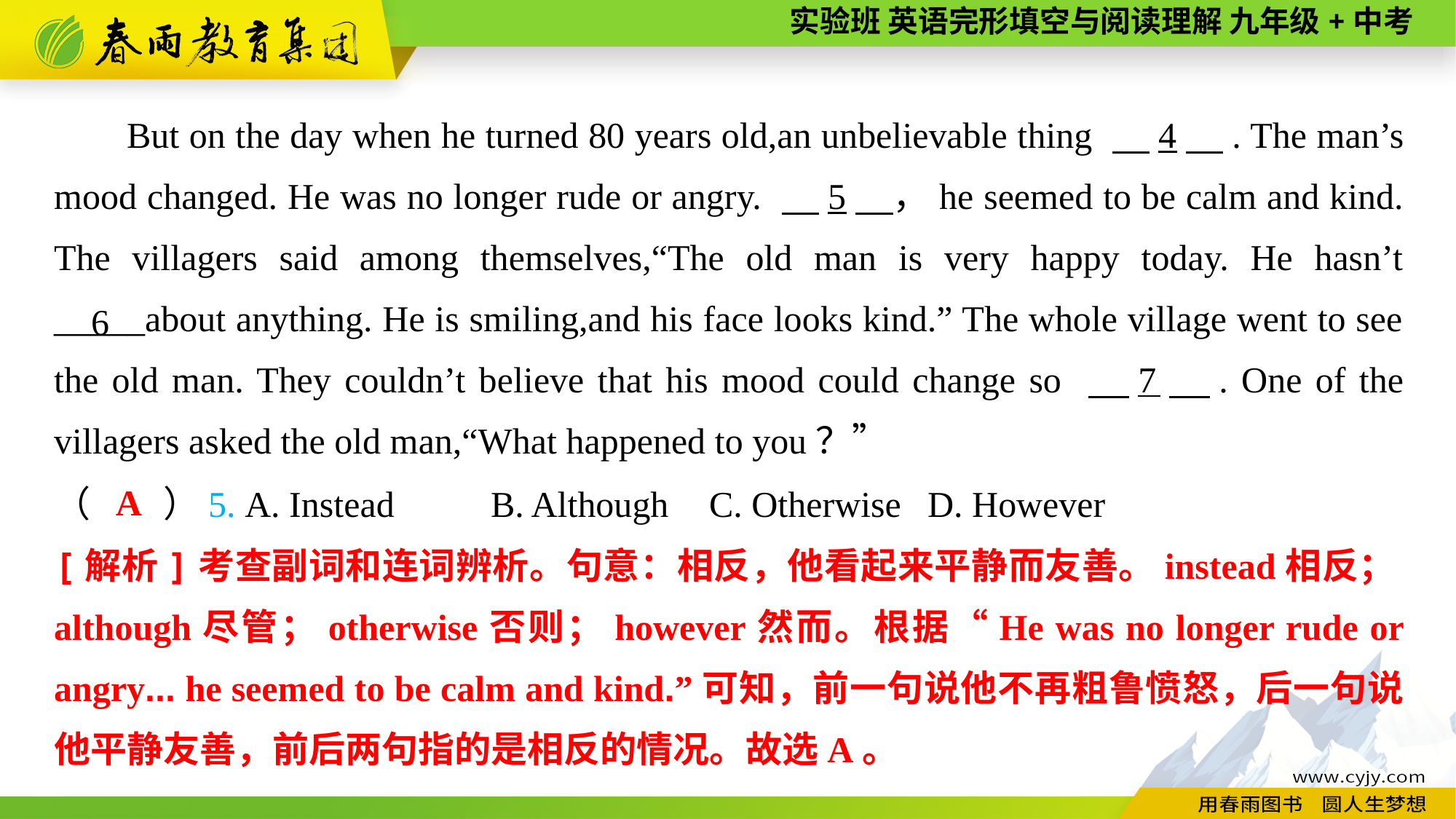

But on the day when he turned 80 years old,an unbelievable thing 　4　. The man’s mood changed. He was no longer rude or angry. 　5　，he seemed to be calm and kind. The villagers said among themselves,“The old man is very happy today. He hasn’t _____about anything. He is smiling,and his face looks kind.” The whole village went to see the old man. They couldn’t believe that his mood could change so 　7　. One of the villagers asked the old man,“What happened to you？”
6
A
（　　）5. A. Instead	B. Although	C. Otherwise	D. However
[解析]考查副词和连词辨析。句意：相反，他看起来平静而友善。instead相反；although尽管；otherwise否则；however然而。根据“He was no longer rude or angry... he seemed to be calm and kind.”可知，前一句说他不再粗鲁愤怒，后一句说他平静友善，前后两句指的是相反的情况。故选A。